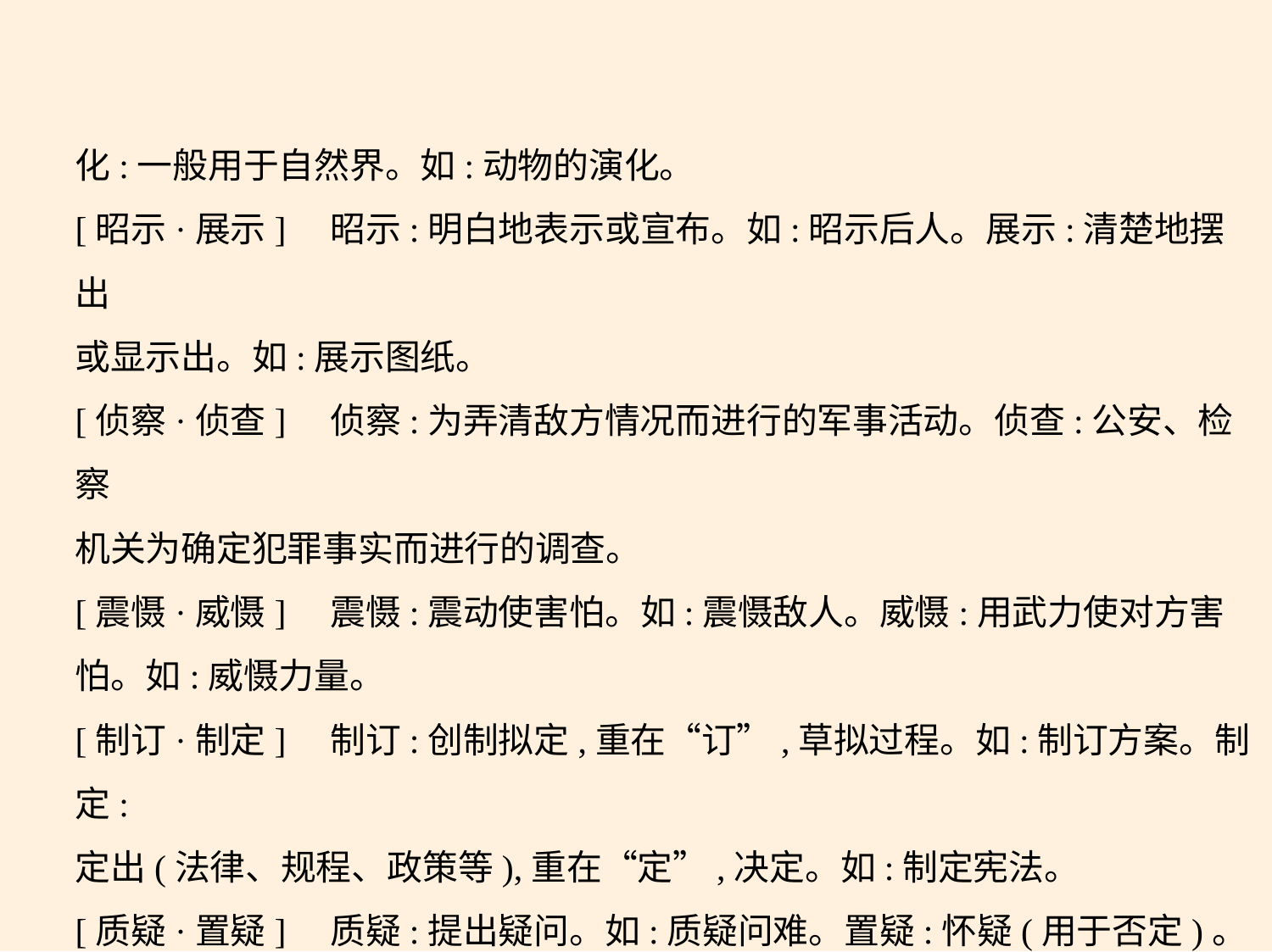

化:一般用于自然界。如:动物的演化。
[昭示·展示]　昭示:明白地表示或宣布。如:昭示后人。展示:清楚地摆出
或显示出。如:展示图纸。
[侦察·侦查]　侦察:为弄清敌方情况而进行的军事活动。侦查:公安、检察
机关为确定犯罪事实而进行的调查。
[震慑·威慑]　震慑:震动使害怕。如:震慑敌人。威慑:用武力使对方害
怕。如:威慑力量。
[制订·制定]　制订:创制拟定,重在“订”,草拟过程。如:制订方案。制定:
定出(法律、规程、政策等),重在“定”,决定。如:制定宪法。
[质疑·置疑]　质疑:提出疑问。如:质疑问难。置疑:怀疑(用于否定)。如:
无可置疑。
[终身·终生]　终身:一辈子,多就切身之事来说。如:终身大事。终生:一生,